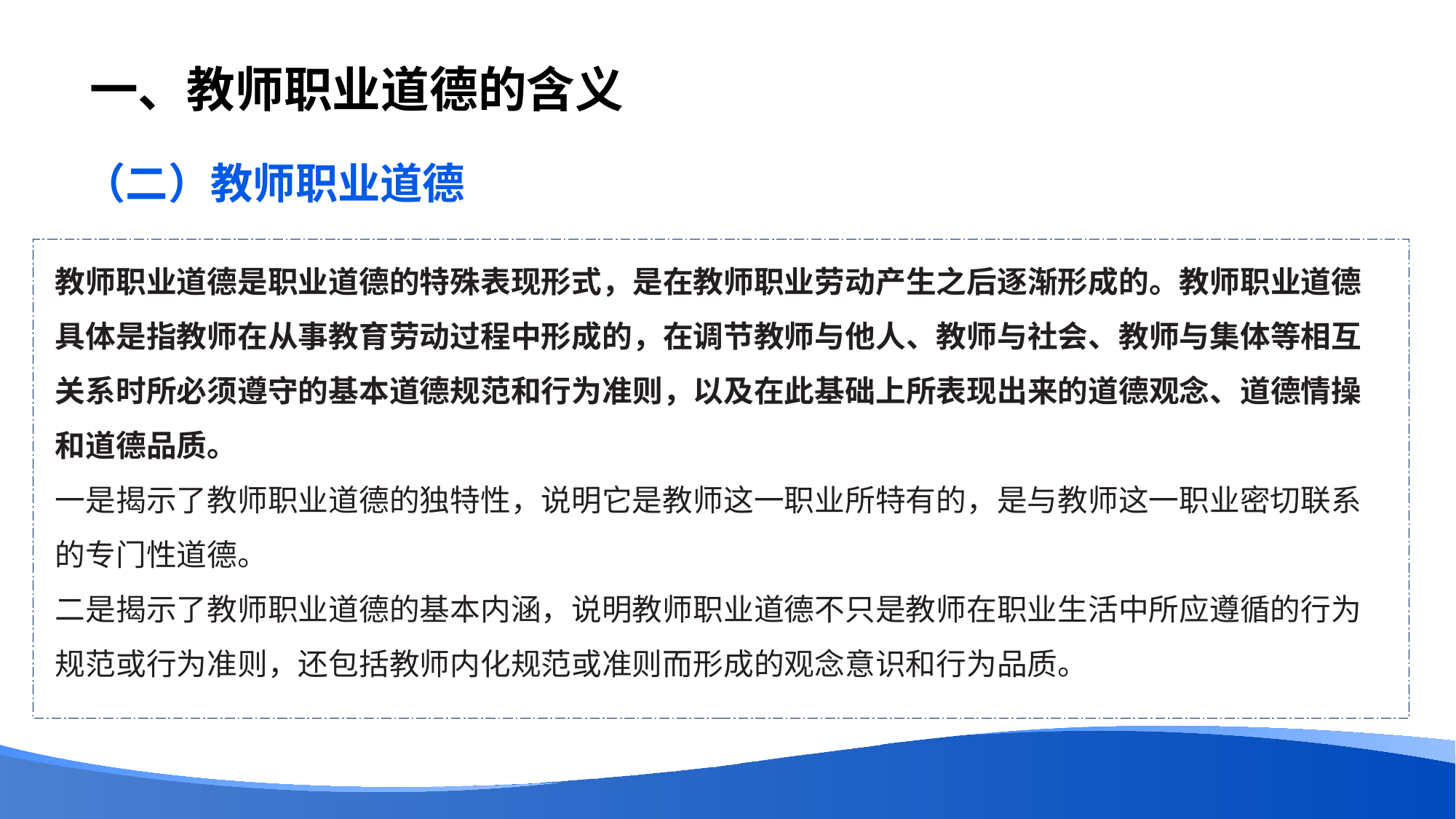

# 一、教师职业道德的含义
（二）教师职业道德

教师职业道德是职业道德的特殊表现形式，是在教师职业劳动产生之后逐渐形成的。教师职业道德具体是指教师在从事教育劳动过程中形成的，在调节教师与他人、教师与社会、教师与集体等相互关系时所必须遵守的基本道德规范和行为准则，以及在此基础上所表现出来的道德观念、道德情操和道德品质。
一是揭示了教师职业道德的独特性，说明它是教师这一职业所特有的，是与教师这一职业密切联系的专门性道德。
二是揭示了教师职业道德的基本内涵，说明教师职业道德不只是教师在职业生活中所应遵循的行为规范或行为准则，还包括教师内化规范或准则而形成的观念意识和行为品质。